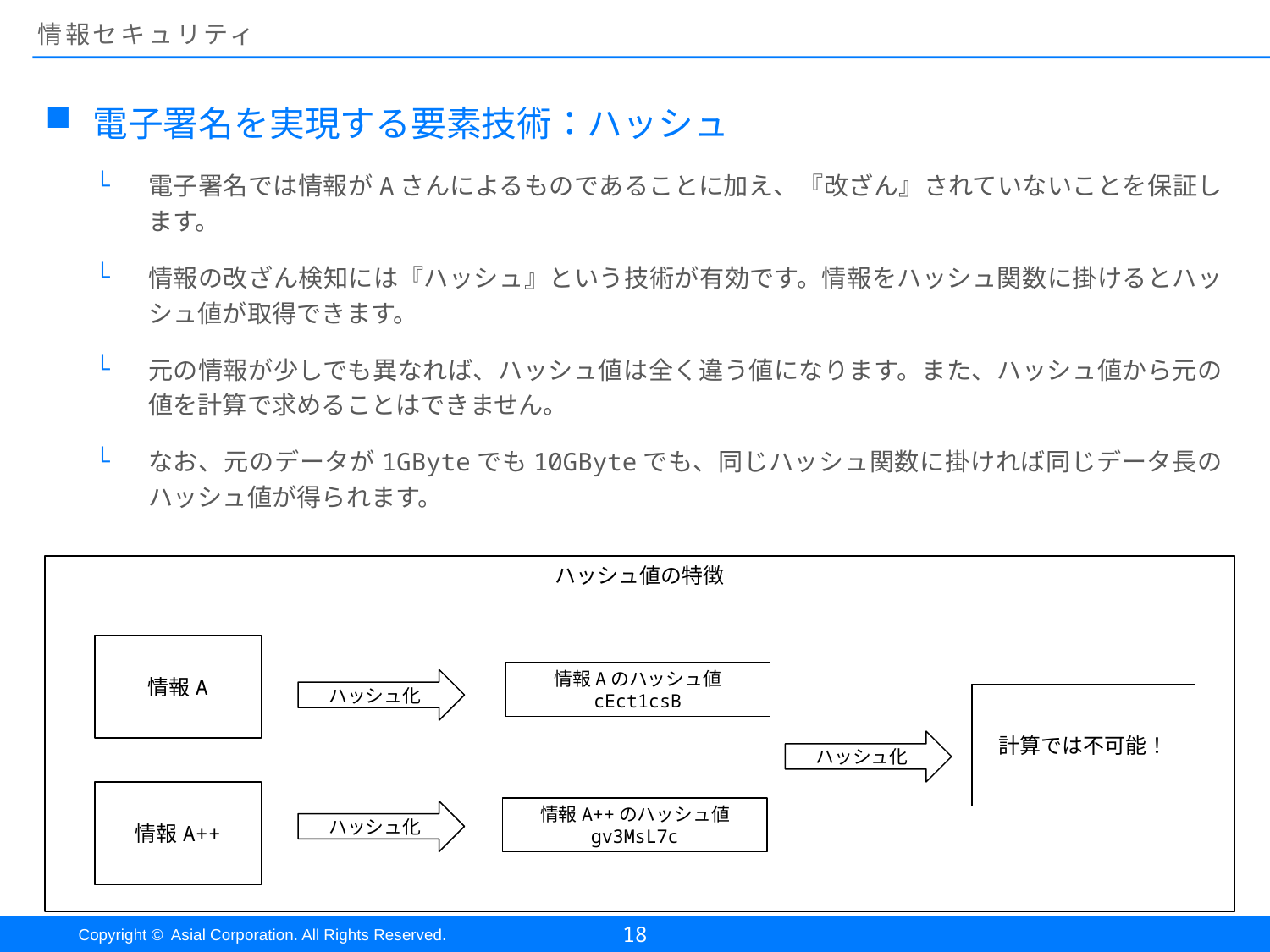

# 情報セキュリティ

電子署名を実現する要素技術：ハッシュ
電子署名では情報がAさんによるものであることに加え、『改ざん』されていないことを保証します。
情報の改ざん検知には『ハッシュ』という技術が有効です。情報をハッシュ関数に掛けるとハッシュ値が取得できます。
元の情報が少しでも異なれば、ハッシュ値は全く違う値になります。また、ハッシュ値から元の値を計算で求めることはできません。
なお、元のデータが1GByteでも10GByteでも、同じハッシュ関数に掛ければ同じデータ長のハッシュ値が得られます。
ハッシュ値の特徴
情報A
情報Aのハッシュ値
cEct1csB
ハッシュ化
計算では不可能！
ハッシュ化
情報A++
情報A++のハッシュ値
gv3MsL7c
ハッシュ化
18